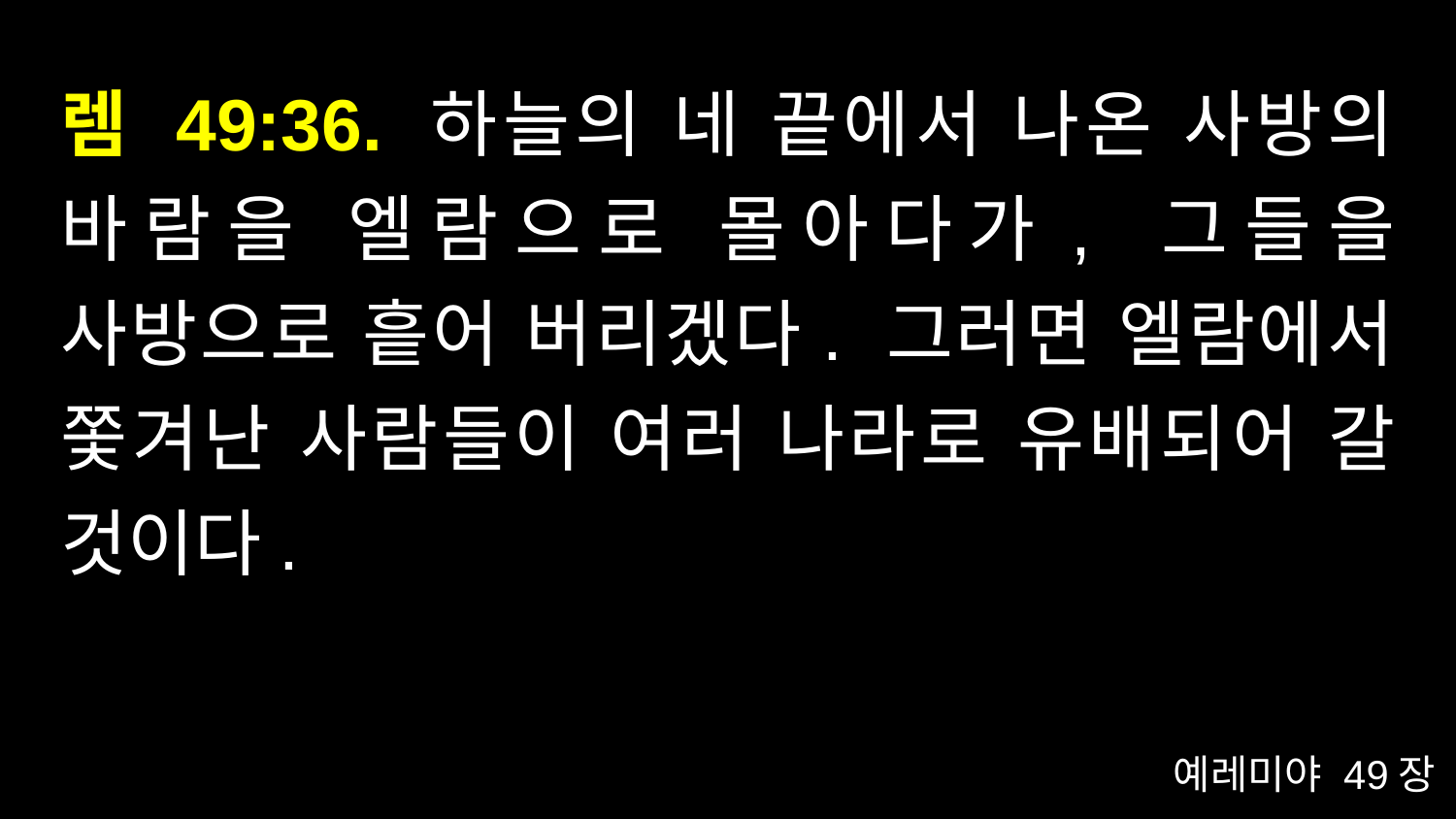

# 렘 49:36. 하늘의 네 끝에서 나온 사방의 바람을 엘람으로 몰아다가, 그들을 사방으로 흩어 버리겠다. 그러면 엘람에서 쫓겨난 사람들이 여러 나라로 유배되어 갈 것이다.
예레미야 49장